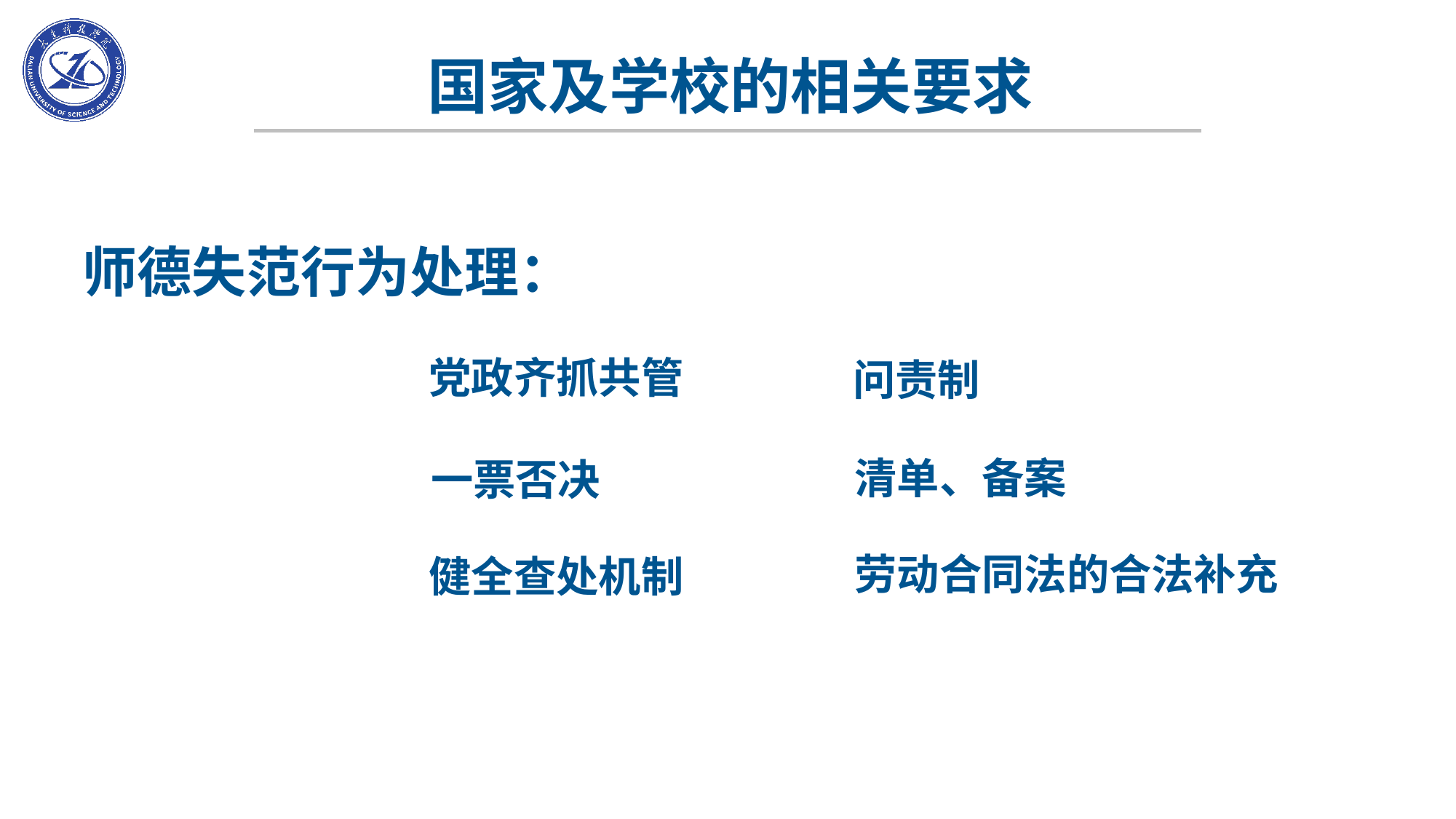

国家及学校的相关要求
师德失范行为处理：
党政齐抓共管
问责制
清单、备案
一票否决
劳动合同法的合法补充
健全查处机制